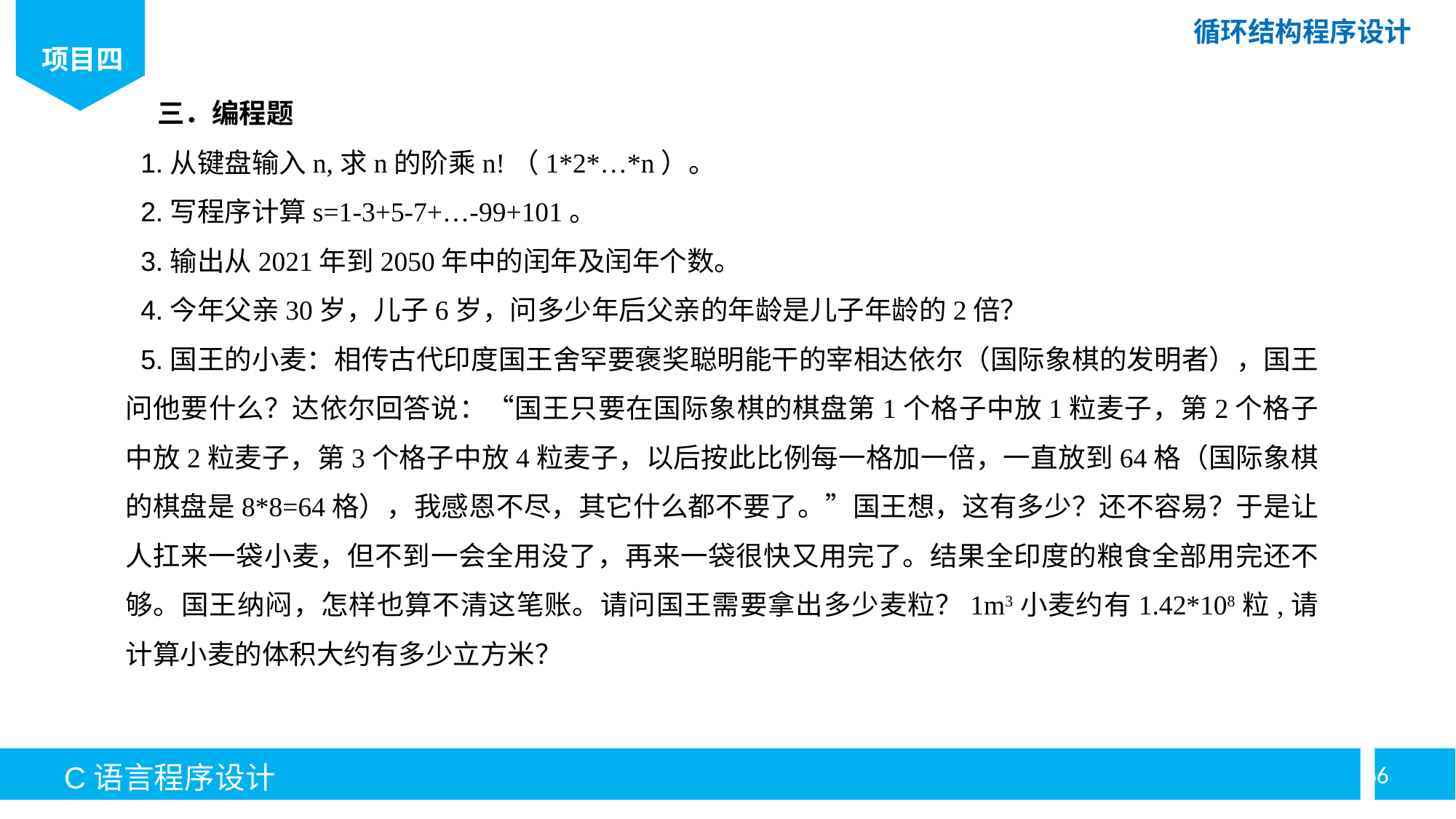

三．编程题
1.从键盘输入n,求n的阶乘n!（1*2*…*n）。
2.写程序计算s=1-3+5-7+…-99+101。
3.输出从2021年到2050年中的闰年及闰年个数。
4.今年父亲30岁，儿子6岁，问多少年后父亲的年龄是儿子年龄的2倍？
5.国王的小麦：相传古代印度国王舍罕要褒奖聪明能干的宰相达依尔（国际象棋的发明者），国王问他要什么？达依尔回答说：“国王只要在国际象棋的棋盘第1个格子中放1粒麦子，第2个格子中放2粒麦子，第3个格子中放4粒麦子，以后按此比例每一格加一倍，一直放到64格（国际象棋的棋盘是8*8=64格），我感恩不尽，其它什么都不要了。”国王想，这有多少？还不容易？于是让人扛来一袋小麦，但不到一会全用没了，再来一袋很快又用完了。结果全印度的粮食全部用完还不够。国王纳闷，怎样也算不清这笔账。请问国王需要拿出多少麦粒？1m3小麦约有1.42*108粒,请计算小麦的体积大约有多少立方米？